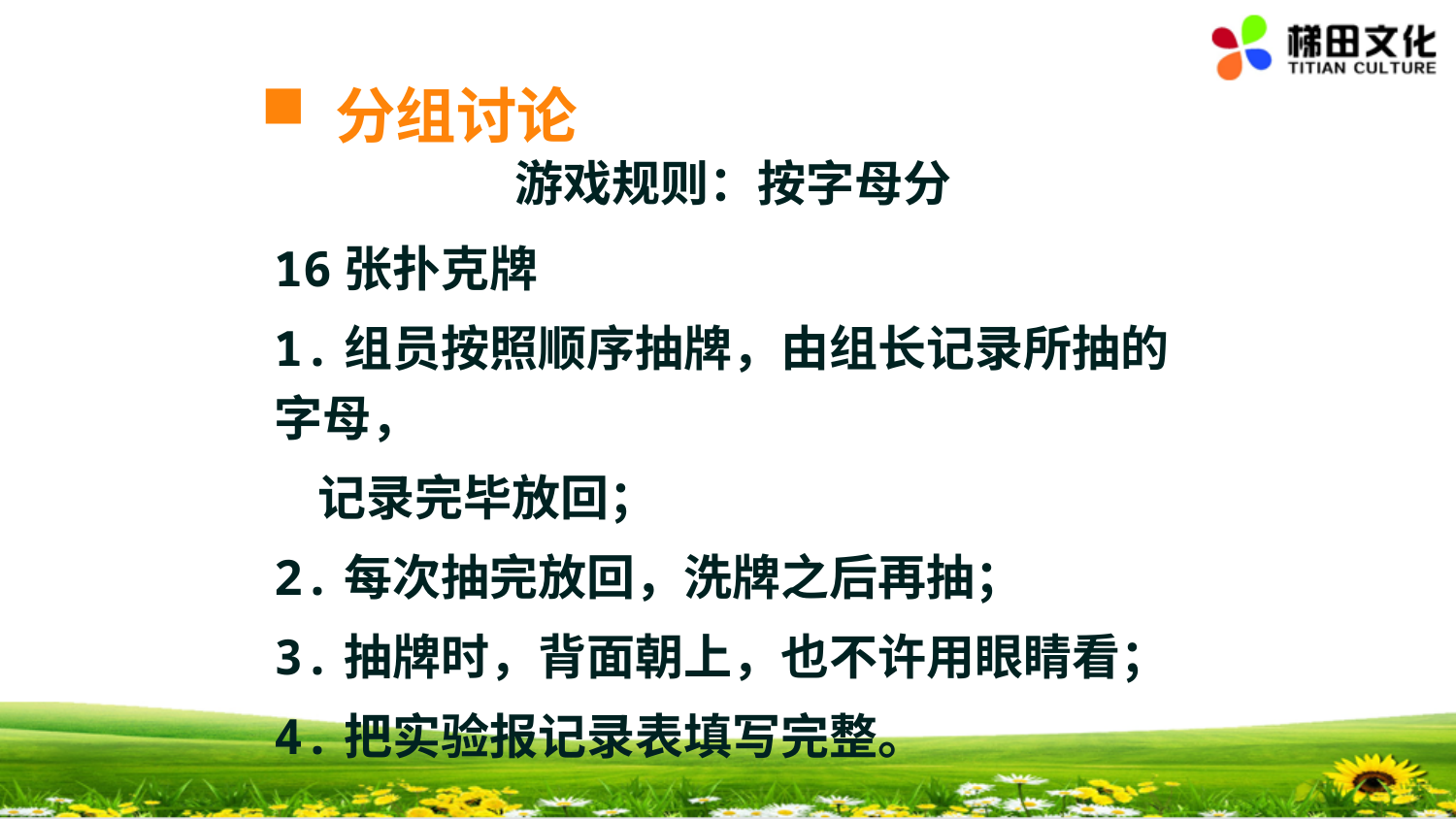

分组讨论
游戏规则：按字母分
16张扑克牌
1.组员按照顺序抽牌，由组长记录所抽的字母，
   记录完毕放回；
2.每次抽完放回，洗牌之后再抽；
3.抽牌时，背面朝上，也不许用眼睛看；
4.把实验报记录表填写完整。